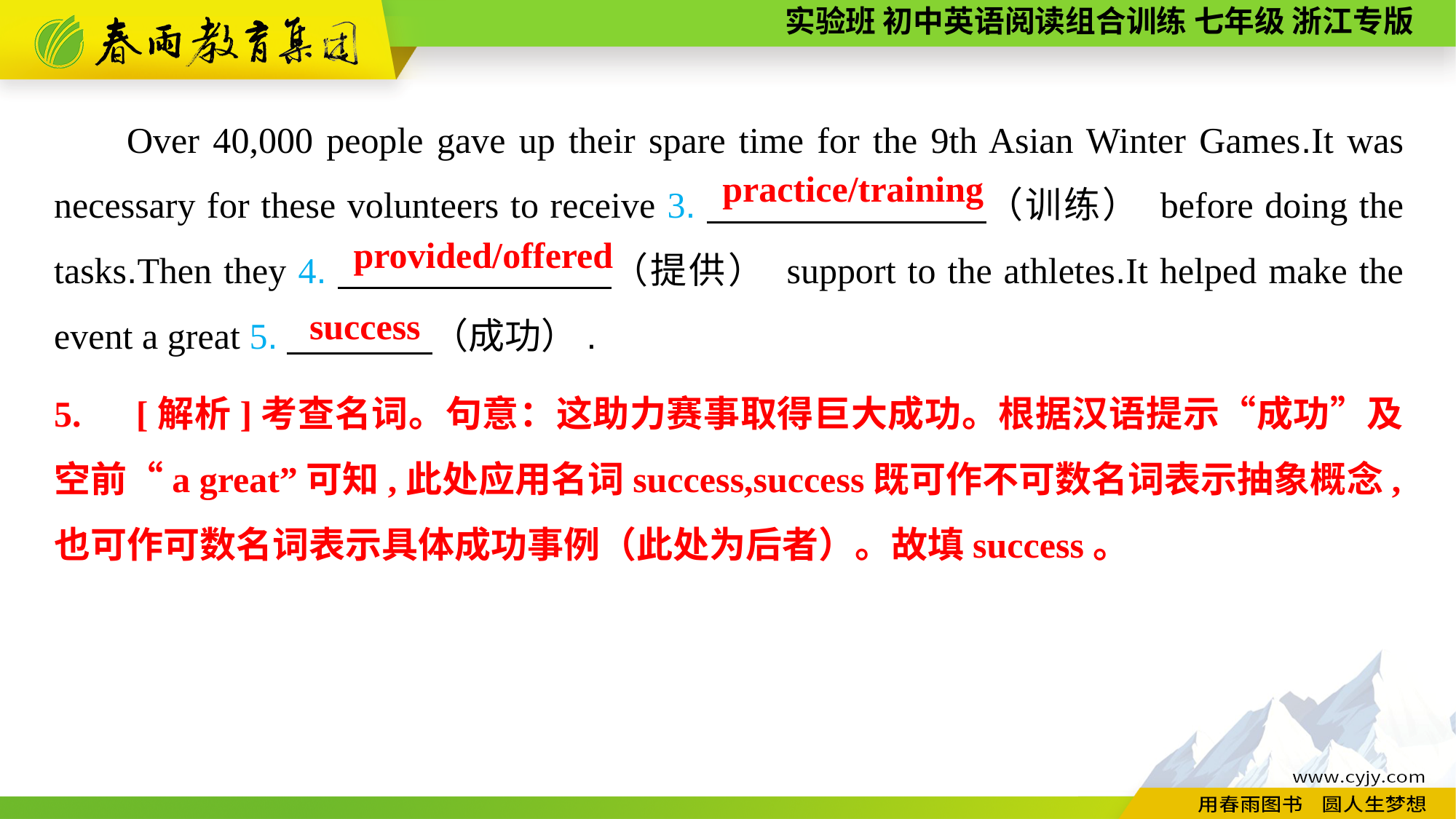

Over 40,000 people gave up their spare time for the 9th Asian Winter Games.It was necessary for these volunteers to receive 3.　　　　            （训练） before doing the tasks.Then they 4.　　　　           （提供） support to the athletes.It helped make the event a great 5.　　　　（成功）.
practice/training
 provided/offered
success
5.　[解析]考查名词。句意：这助力赛事取得巨大成功。根据汉语提示“成功”及空前“a great”可知,此处应用名词success,success既可作不可数名词表示抽象概念,也可作可数名词表示具体成功事例（此处为后者）。故填success。